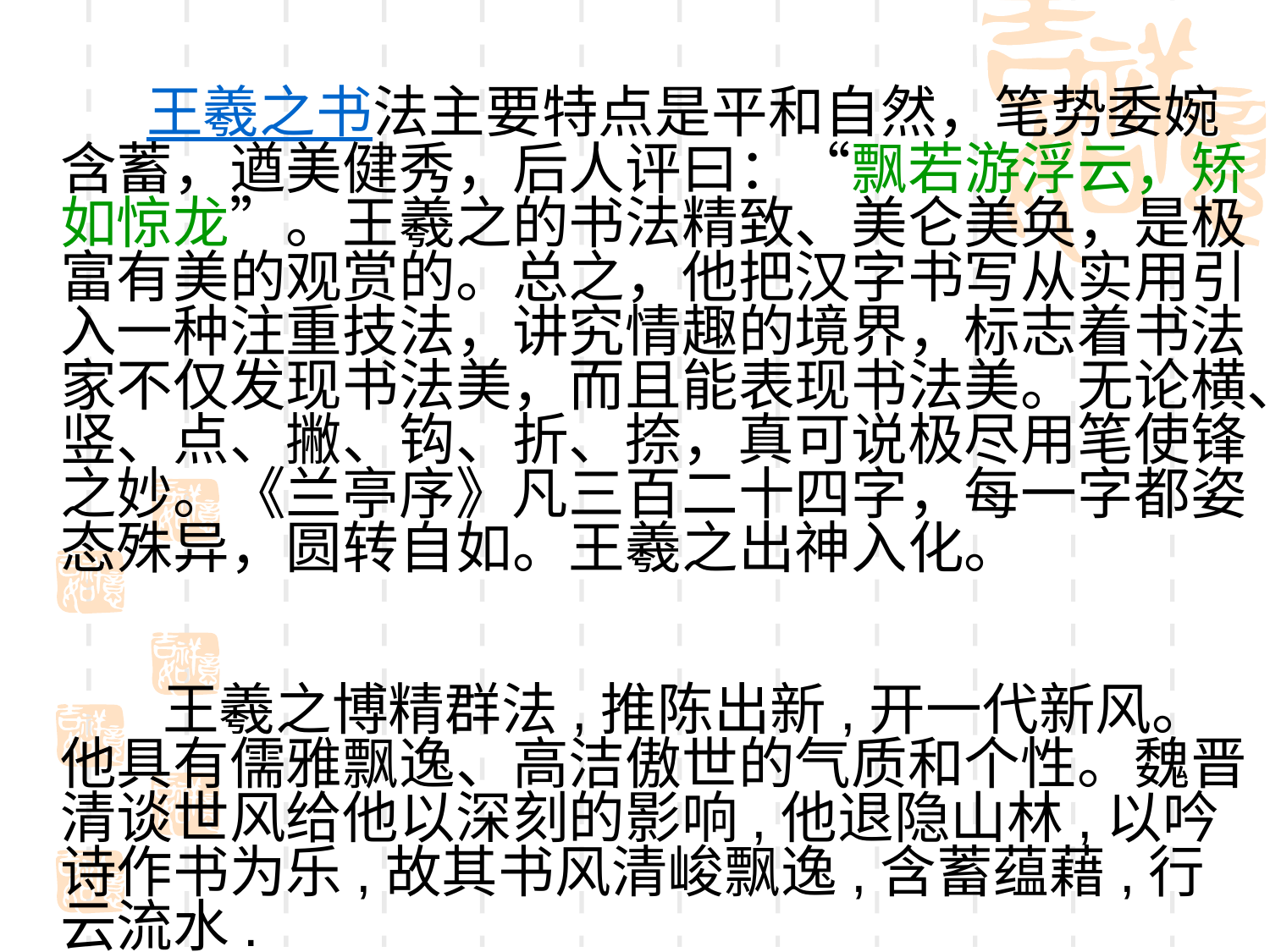

王羲之书法主要特点是平和自然，笔势委婉含蓄，遒美健秀，后人评曰：“飘若游浮云，矫如惊龙”。王羲之的书法精致、美仑美奂，是极富有美的观赏的。总之，他把汉字书写从实用引入一种注重技法，讲究情趣的境界，标志着书法家不仅发现书法美，而且能表现书法美。无论横、竖、点、撇、钩、折、捺，真可说极尽用笔使锋之妙。《兰亭序》凡三百二十四字，每一字都姿态殊异，圆转自如。王羲之出神入化。

       王羲之博精群法,推陈出新,开一代新风。他具有儒雅飘逸、高洁傲世的气质和个性。魏晋清谈世风给他以深刻的影响,他退隐山林,以吟诗作书为乐,故其书风清峻飘逸,含蓄蕴藉,行云流水.